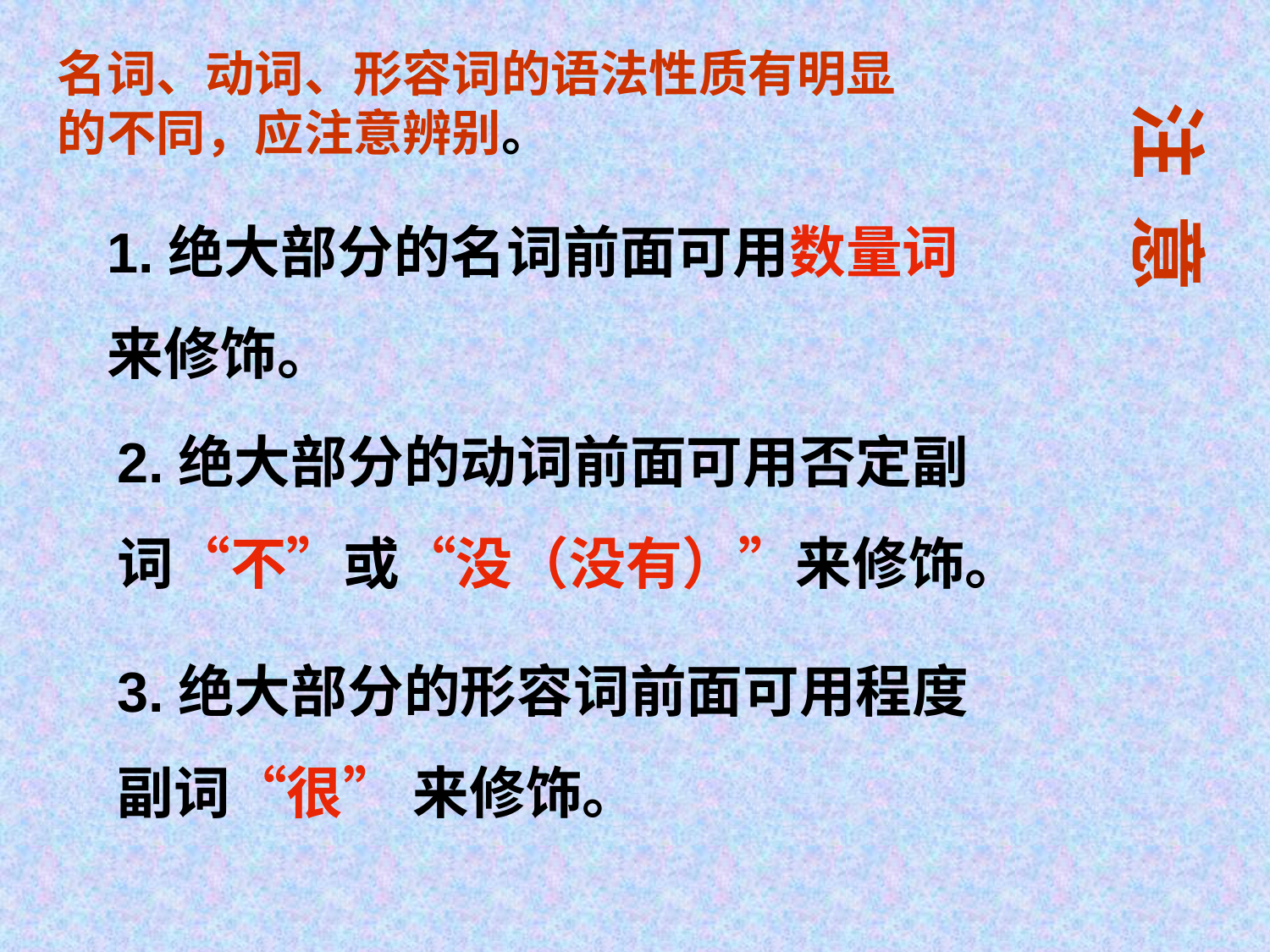

名词、动词、形容词的语法性质有明显的不同，应注意辨别。

注  意
1.绝大部分的名词前面可用数量词来修饰。
2.绝大部分的动词前面可用否定副词“不”或“没（没有）”来修饰。
3.绝大部分的形容词前面可用程度副词“很” 来修饰。